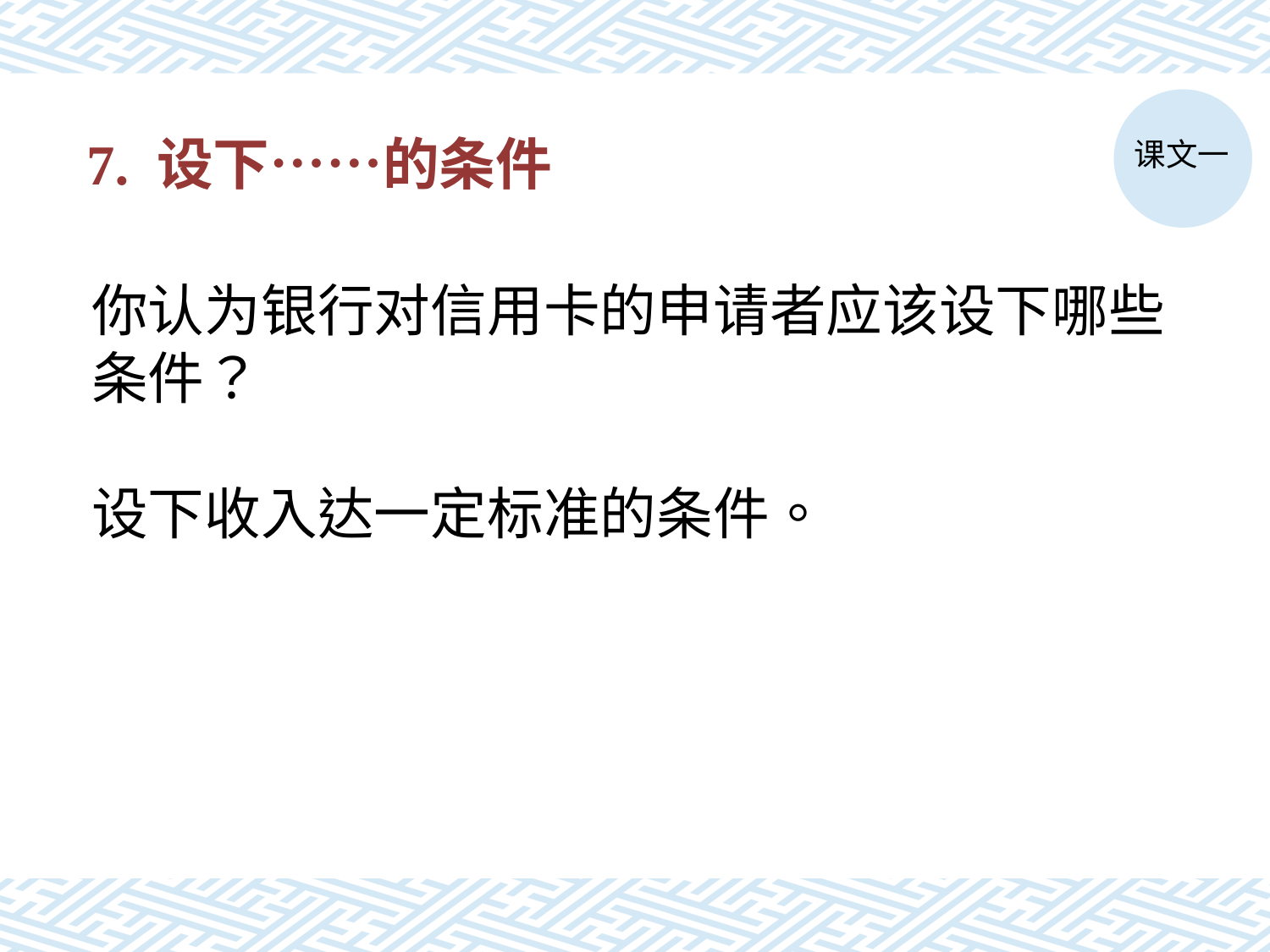

课文一
# 7. 设下……的条件
你认为银行对信用卡的申请者应该设下哪些条件？

设下收入达一定标准的条件。